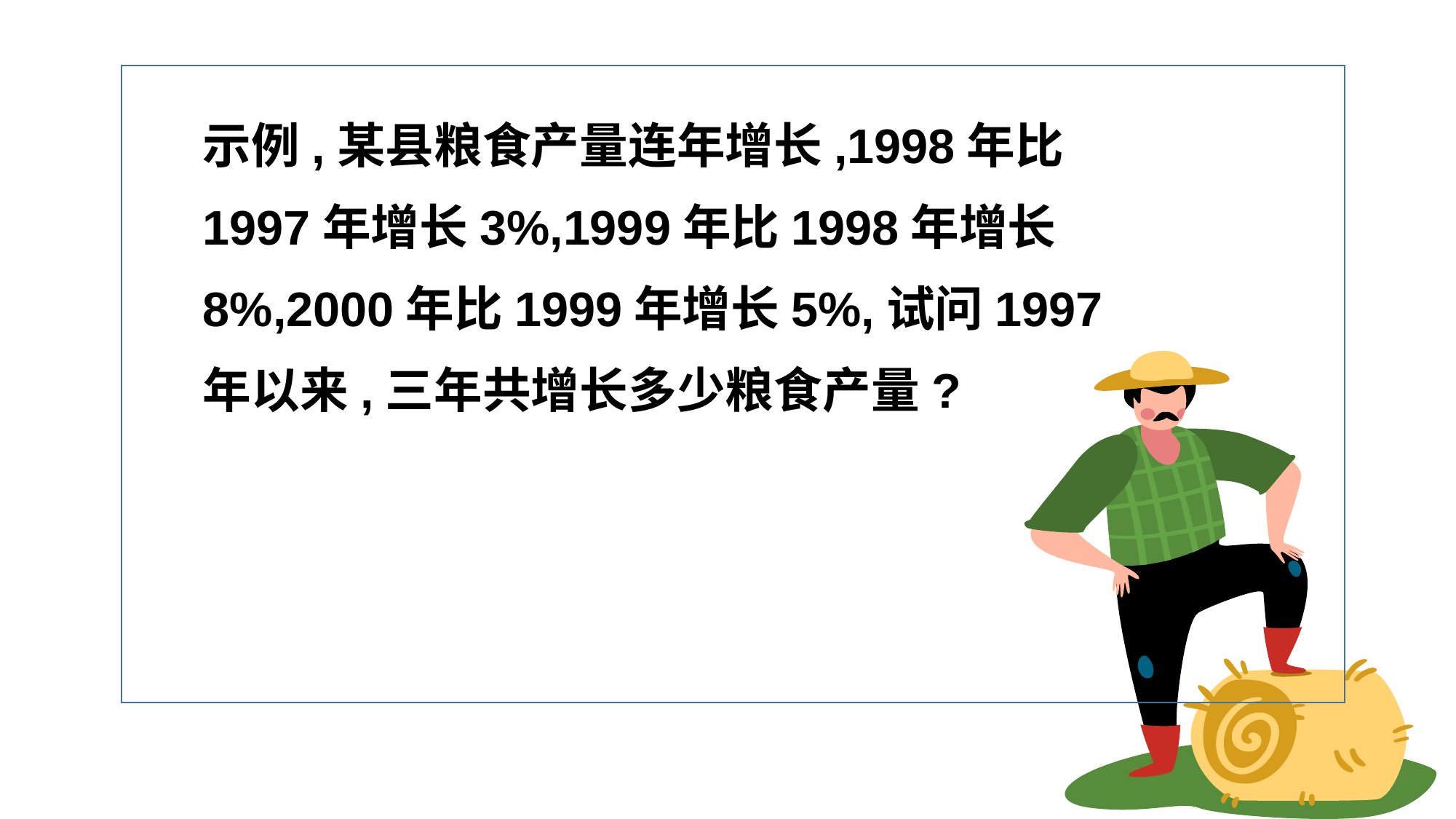

示例,某县粮食产量连年增长,1998年比1997年增长3%,1999年比1998年增长8%,2000年比1999年增长5%,试问1997年以来,三年共增长多少粮食产量?